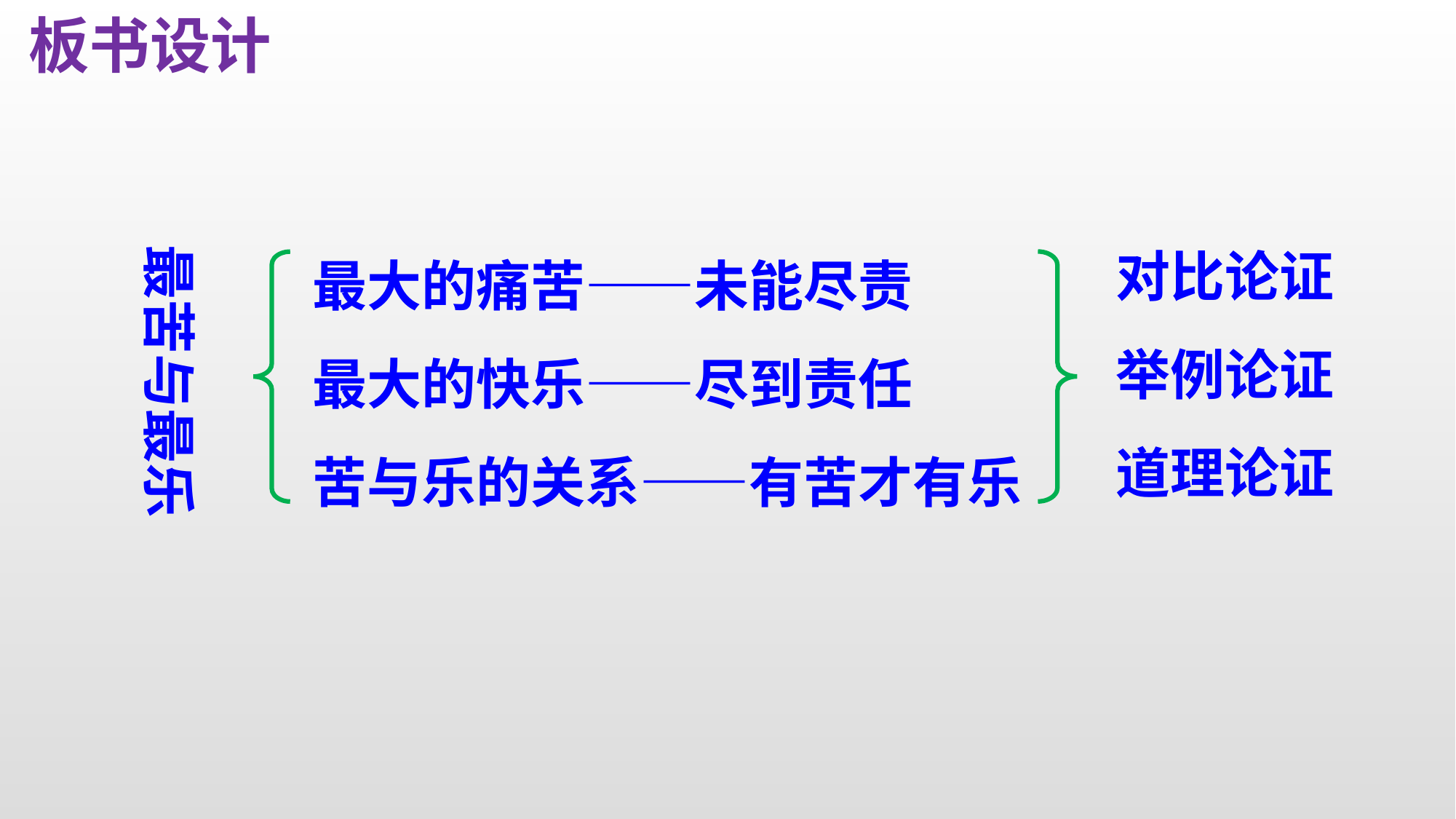

板书设计
对比论证
举例论证
道理论证
最大的痛苦——未能尽责
最大的快乐——尽到责任
苦与乐的关系——有苦才有乐
最苦与最乐